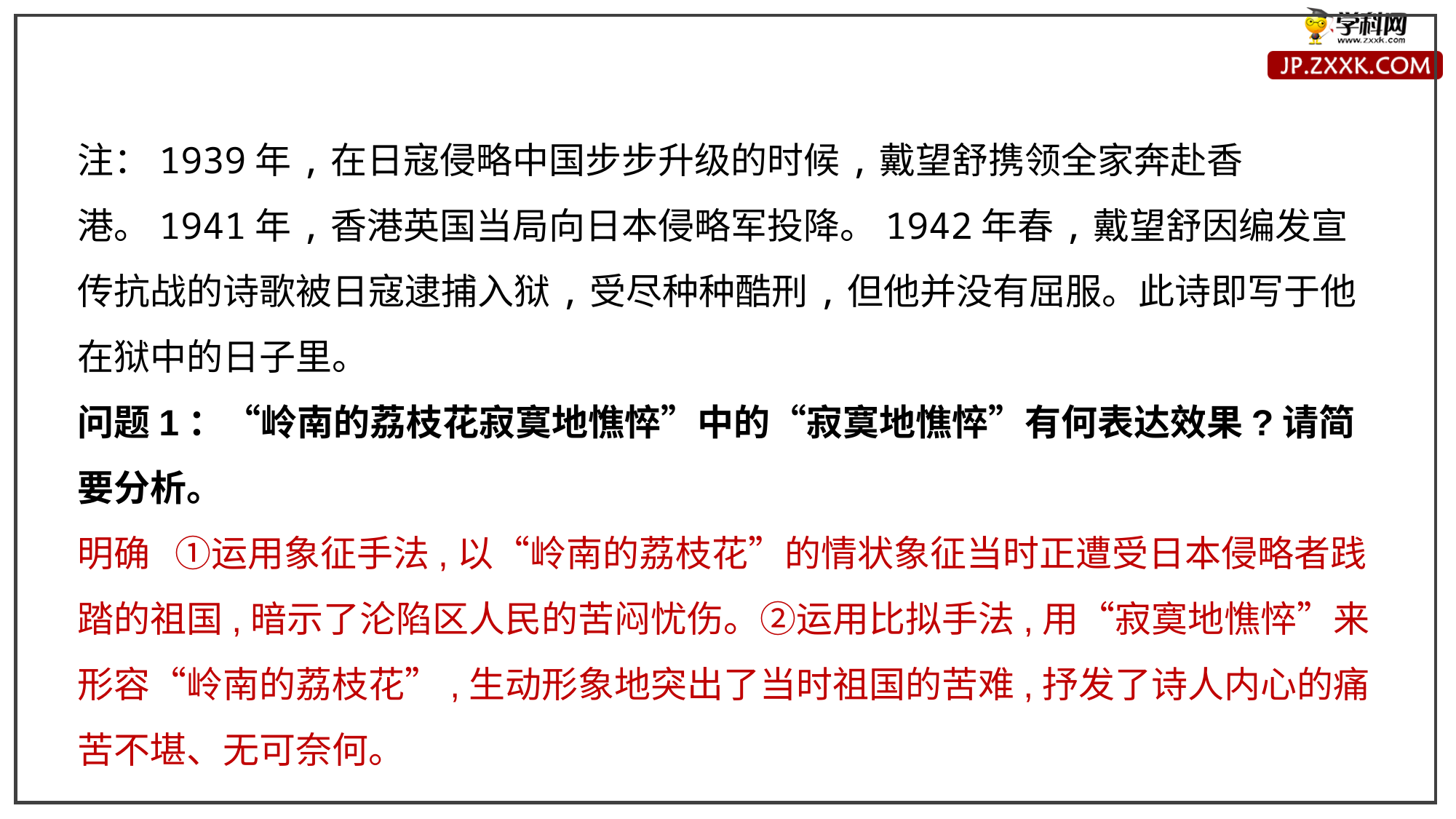

注：1939年,在日寇侵略中国步步升级的时候,戴望舒携领全家奔赴香港。1941年,香港英国当局向日本侵略军投降。1942年春,戴望舒因编发宣传抗战的诗歌被日寇逮捕入狱,受尽种种酷刑,但他并没有屈服。此诗即写于他在狱中的日子里。
问题1：“岭南的荔枝花寂寞地憔悴”中的“寂寞地憔悴”有何表达效果?请简要分析。
明确   ①运用象征手法,以“岭南的荔枝花”的情状象征当时正遭受日本侵略者践踏的祖国,暗示了沦陷区人民的苦闷忧伤。②运用比拟手法,用“寂寞地憔悴”来形容“岭南的荔枝花”,生动形象地突出了当时祖国的苦难,抒发了诗人内心的痛苦不堪、无可奈何。